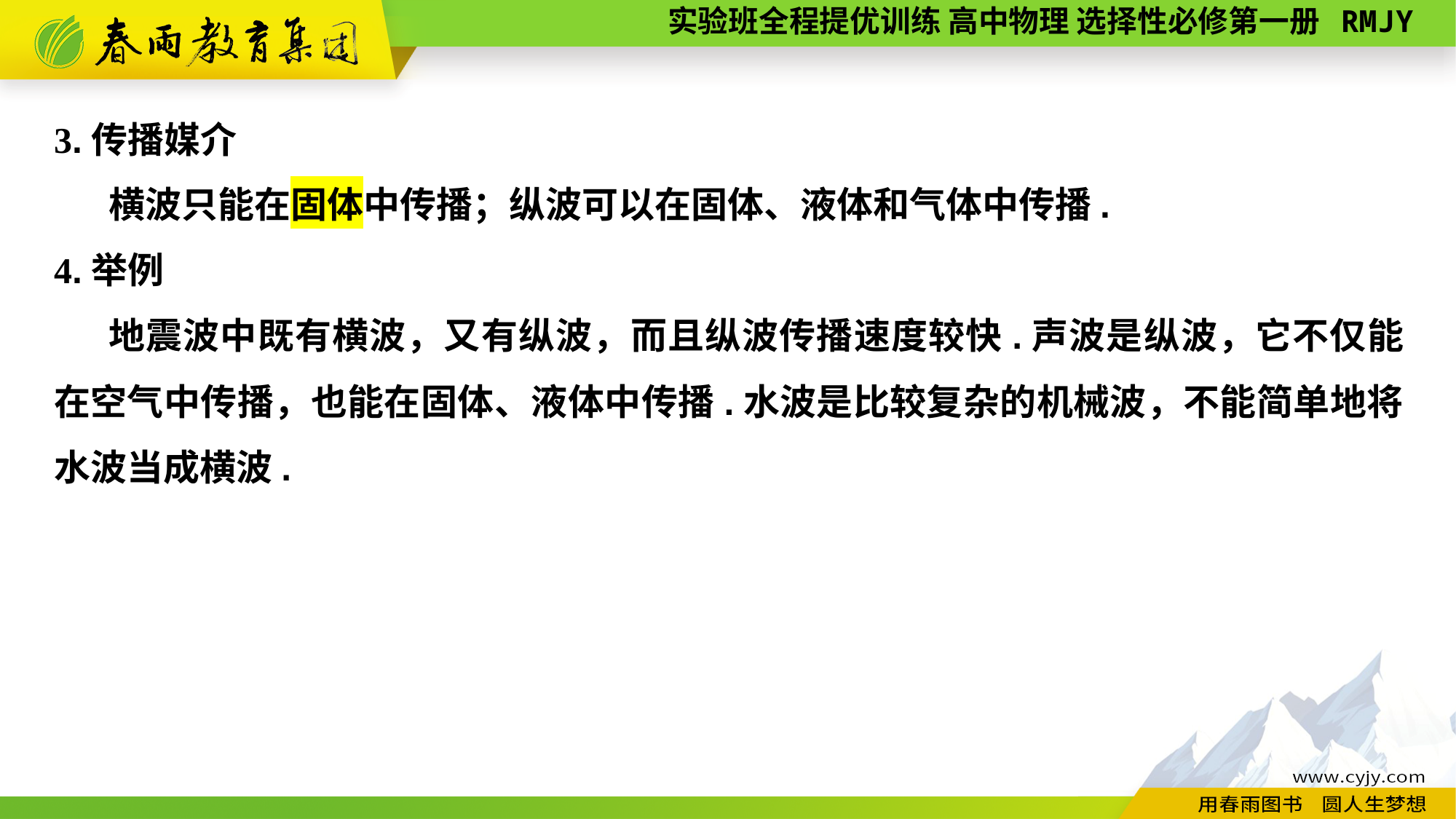

3.传播媒介
横波只能在固体中传播；纵波可以在固体、液体和气体中传播.
4.举例
地震波中既有横波，又有纵波，而且纵波传播速度较快.声波是纵波，它不仅能在空气中传播，也能在固体、液体中传播.水波是比较复杂的机械波，不能简单地将水波当成横波.